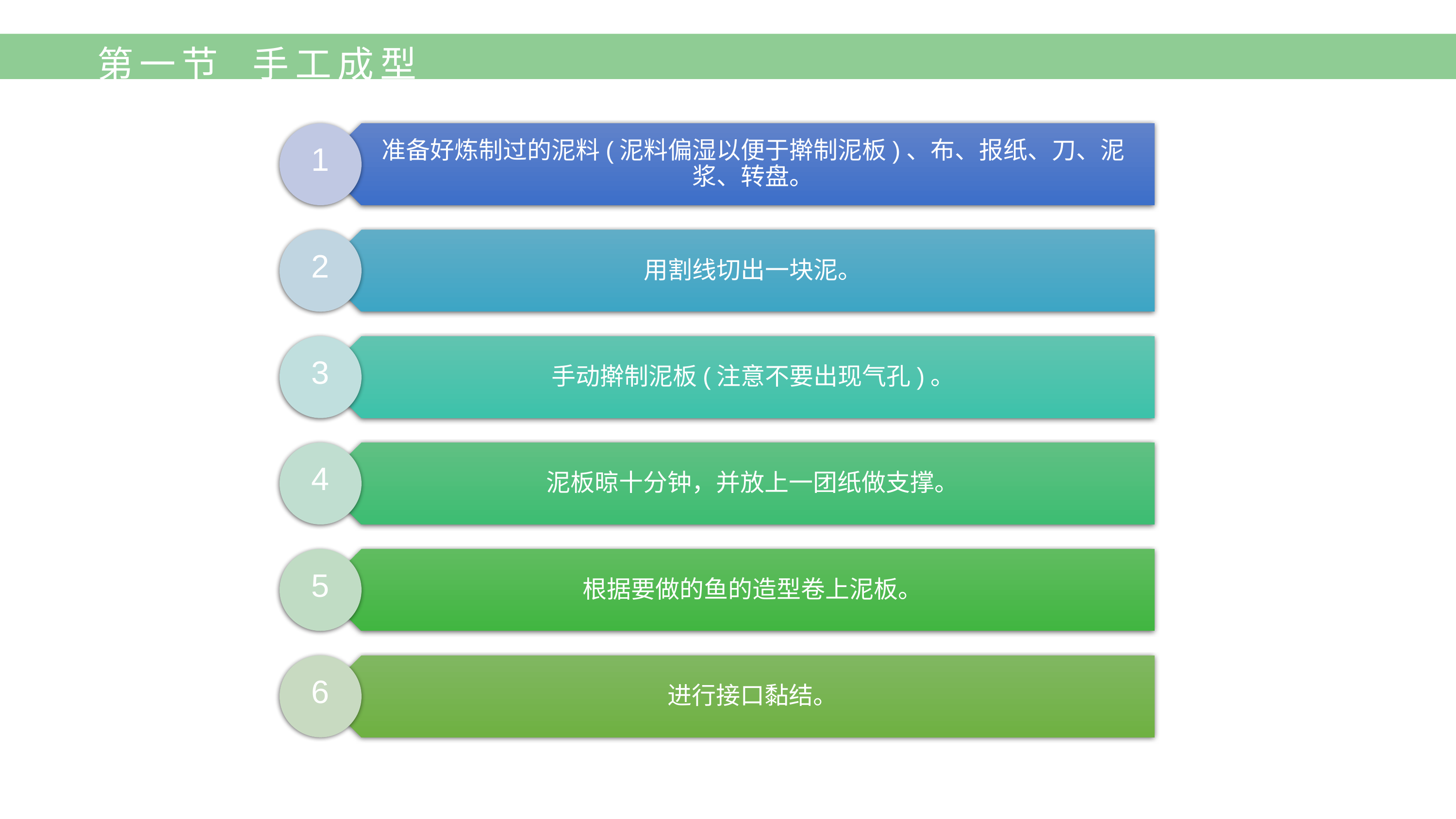

第一节  手工成型

准备好炼制过的泥料(泥料偏湿以便于擀制泥板)、布、报纸、刀、泥浆、转盘。
1
用割线切出一块泥。
2
手动擀制泥板(注意不要出现气孔)。
3
泥板晾十分钟，并放上一团纸做支撑。
4
根据要做的鱼的造型卷上泥板。
5
进行接口黏结。
6